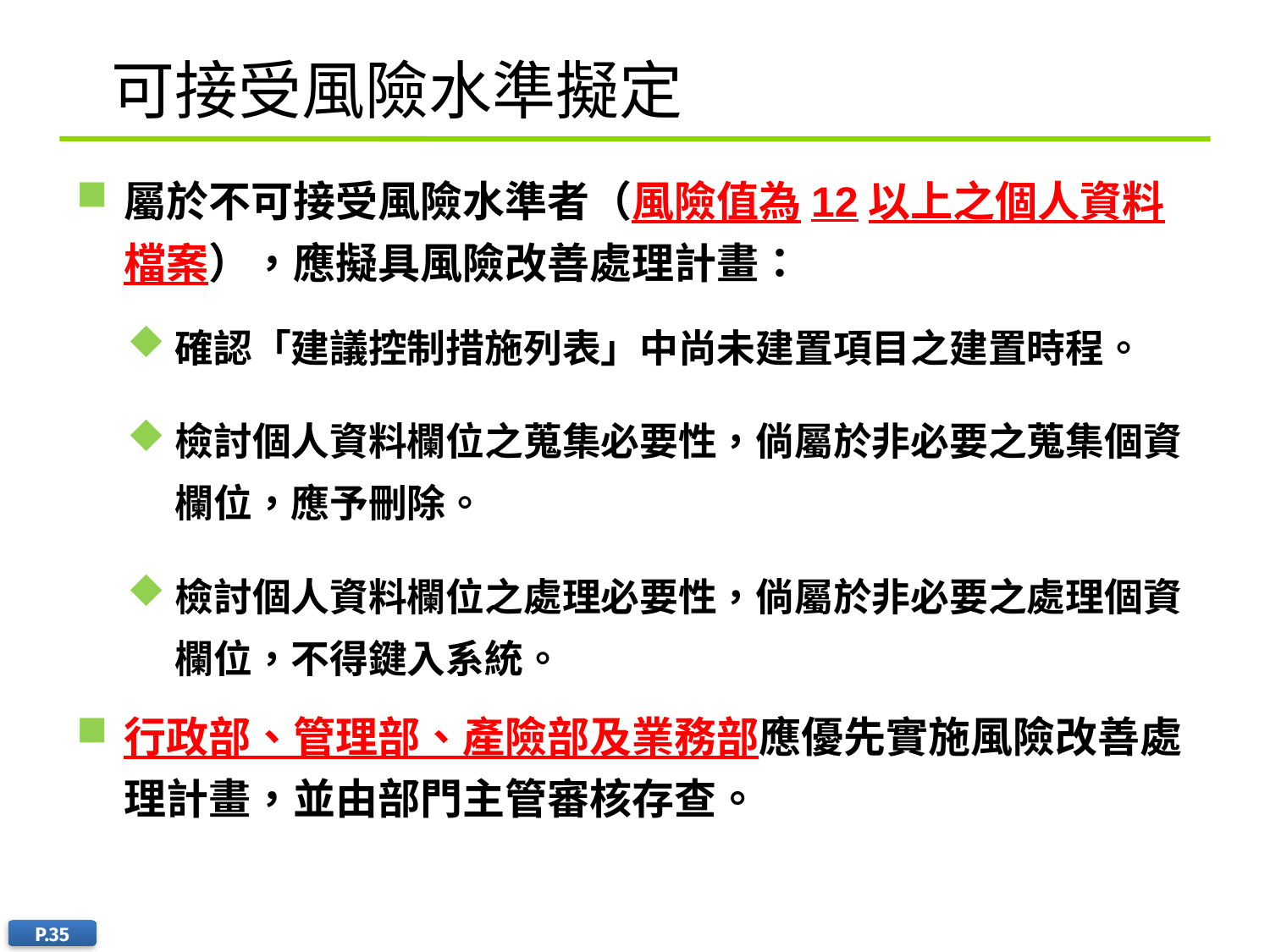

# 可接受風險水準擬定
屬於不可接受風險水準者（風險值為12以上之個人資料檔案），應擬具風險改善處理計畫：
確認「建議控制措施列表」中尚未建置項目之建置時程。
檢討個人資料欄位之蒐集必要性，倘屬於非必要之蒐集個資欄位，應予刪除。
檢討個人資料欄位之處理必要性，倘屬於非必要之處理個資欄位，不得鍵入系統。
行政部、管理部、產險部及業務部應優先實施風險改善處理計畫，並由部門主管審核存查。